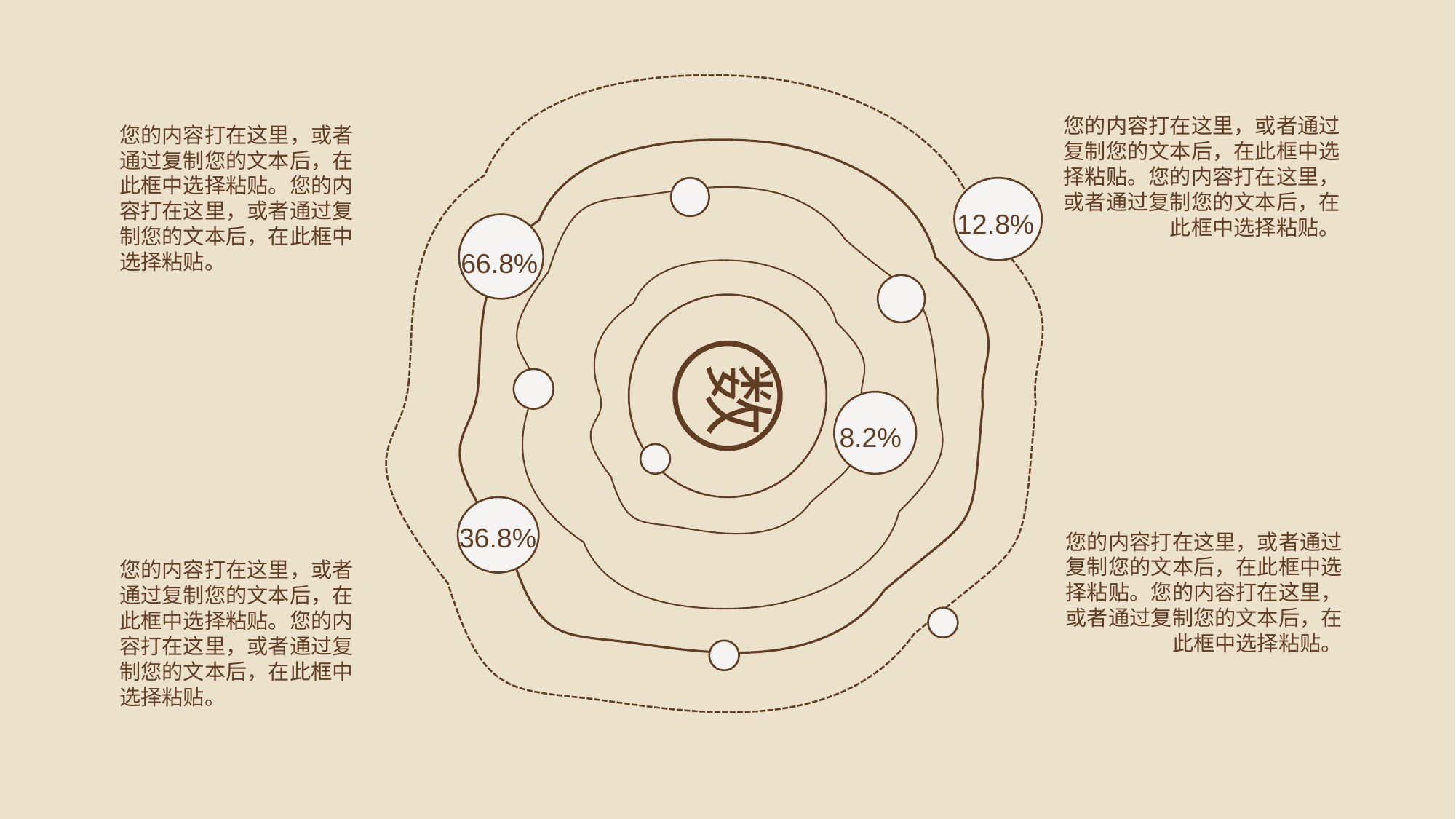

您的内容打在这里，或者通过复制您的文本后，在此框中选择粘贴。您的内容打在这里，或者通过复制您的文本后，在此框中选择粘贴。
您的内容打在这里，或者通过复制您的文本后，在此框中选择粘贴。您的内容打在这里，或者通过复制您的文本后，在此框中选择粘贴。

12.8%

66.8%

数

8.2%

36.8%
您的内容打在这里，或者通过复制您的文本后，在此框中选择粘贴。您的内容打在这里，或者通过复制您的文本后，在此框中选择粘贴。
您的内容打在这里，或者通过复制您的文本后，在此框中选择粘贴。您的内容打在这里，或者通过复制您的文本后，在此框中选择粘贴。